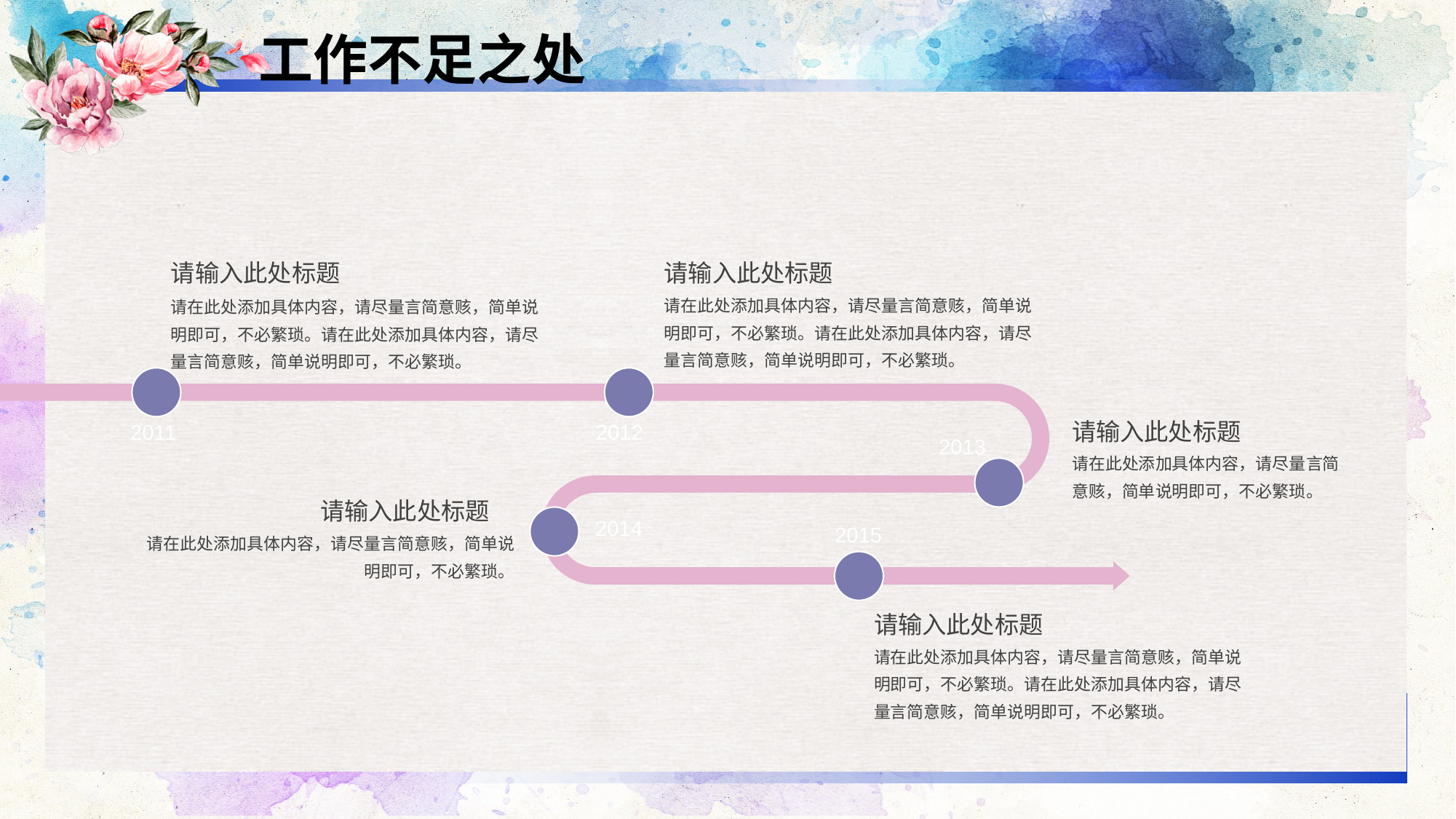

工作不足之处
请输入此处标题
请输入此处标题
请在此处添加具体内容，请尽量言简意赅，简单说明即可，不必繁琐。请在此处添加具体内容，请尽量言简意赅，简单说明即可，不必繁琐。
请在此处添加具体内容，请尽量言简意赅，简单说明即可，不必繁琐。请在此处添加具体内容，请尽量言简意赅，简单说明即可，不必繁琐。

请输入此处标题
2011
2012
2013
请在此处添加具体内容，请尽量言简意赅，简单说明即可，不必繁琐。

请输入此处标题

2014
2015
请在此处添加具体内容，请尽量言简意赅，简单说明即可，不必繁琐。

请输入此处标题
请在此处添加具体内容，请尽量言简意赅，简单说明即可，不必繁琐。请在此处添加具体内容，请尽量言简意赅，简单说明即可，不必繁琐。